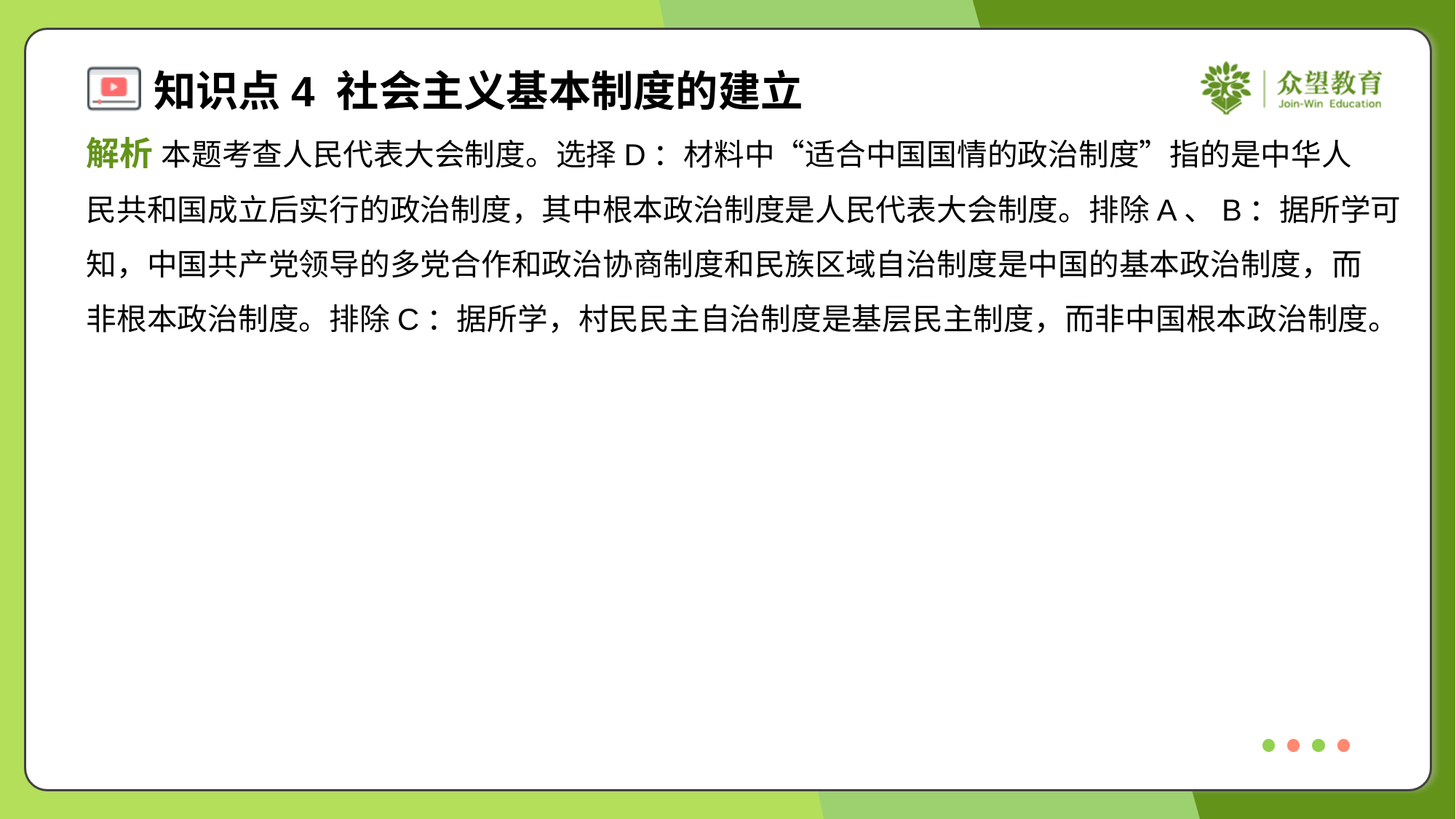

解析 本题考查人民代表大会制度。选择D：材料中“适合中国国情的政治制度”指的是中华人
民共和国成立后实行的政治制度，其中根本政治制度是人民代表大会制度。排除A、B：据所学可
知，中国共产党领导的多党合作和政治协商制度和民族区域自治制度是中国的基本政治制度，而
非根本政治制度。排除C：据所学，村民民主自治制度是基层民主制度，而非中国根本政治制度。